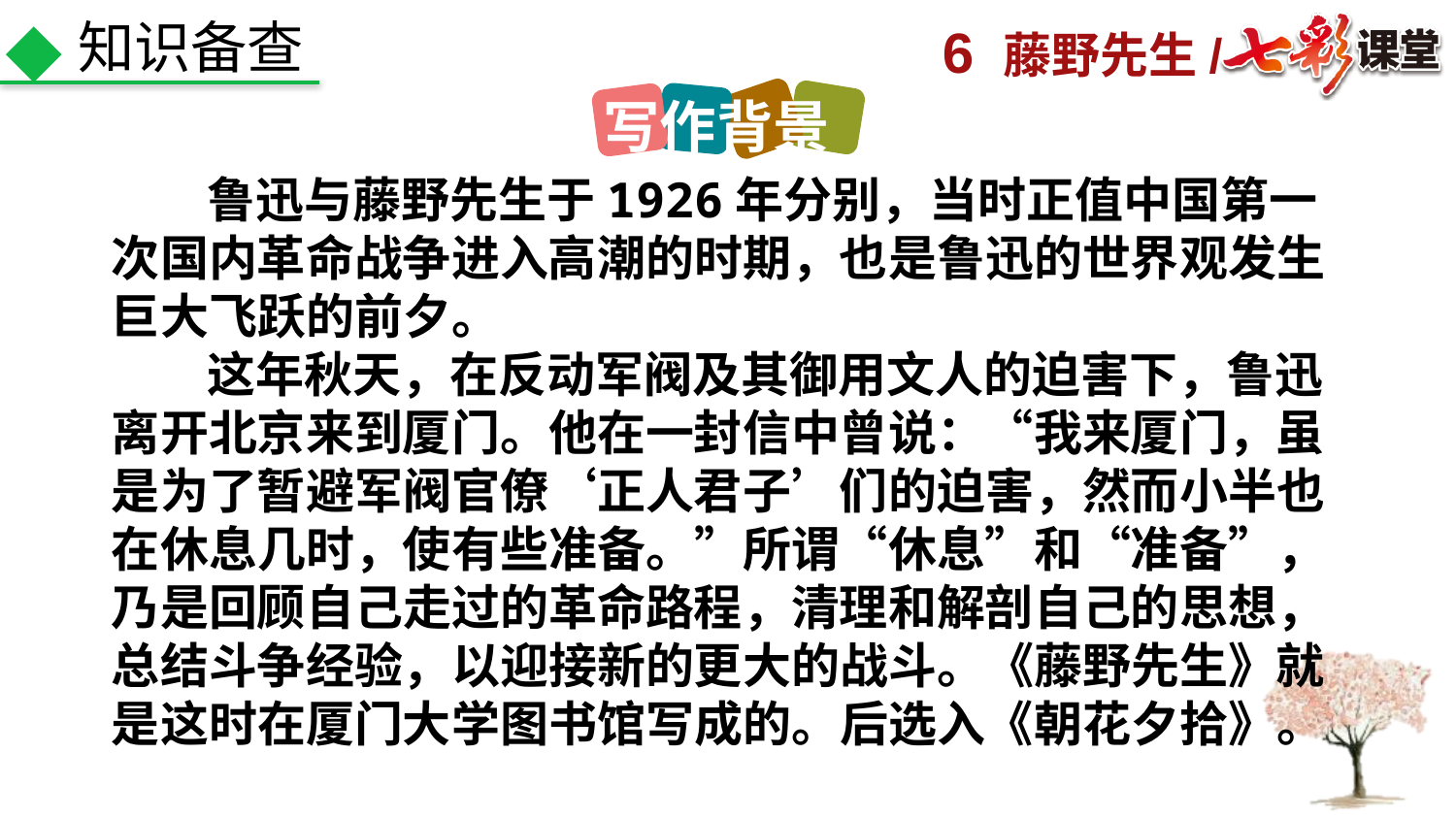

知识备查

写作背景

 鲁迅与藤野先生于1926年分别，当时正值中国第一次国内革命战争进入高潮的时期，也是鲁迅的世界观发生巨大飞跃的前夕。
 这年秋天，在反动军阀及其御用文人的迫害下，鲁迅离开北京来到厦门。他在一封信中曾说：“我来厦门，虽是为了暂避军阀官僚‘正人君子’们的迫害，然而小半也在休息几时，使有些准备。”所谓“休息”和“准备”，乃是回顾自己走过的革命路程，清理和解剖自己的思想，总结斗争经验，以迎接新的更大的战斗。《藤野先生》就是这时在厦门大学图书馆写成的。后选入《朝花夕拾》。